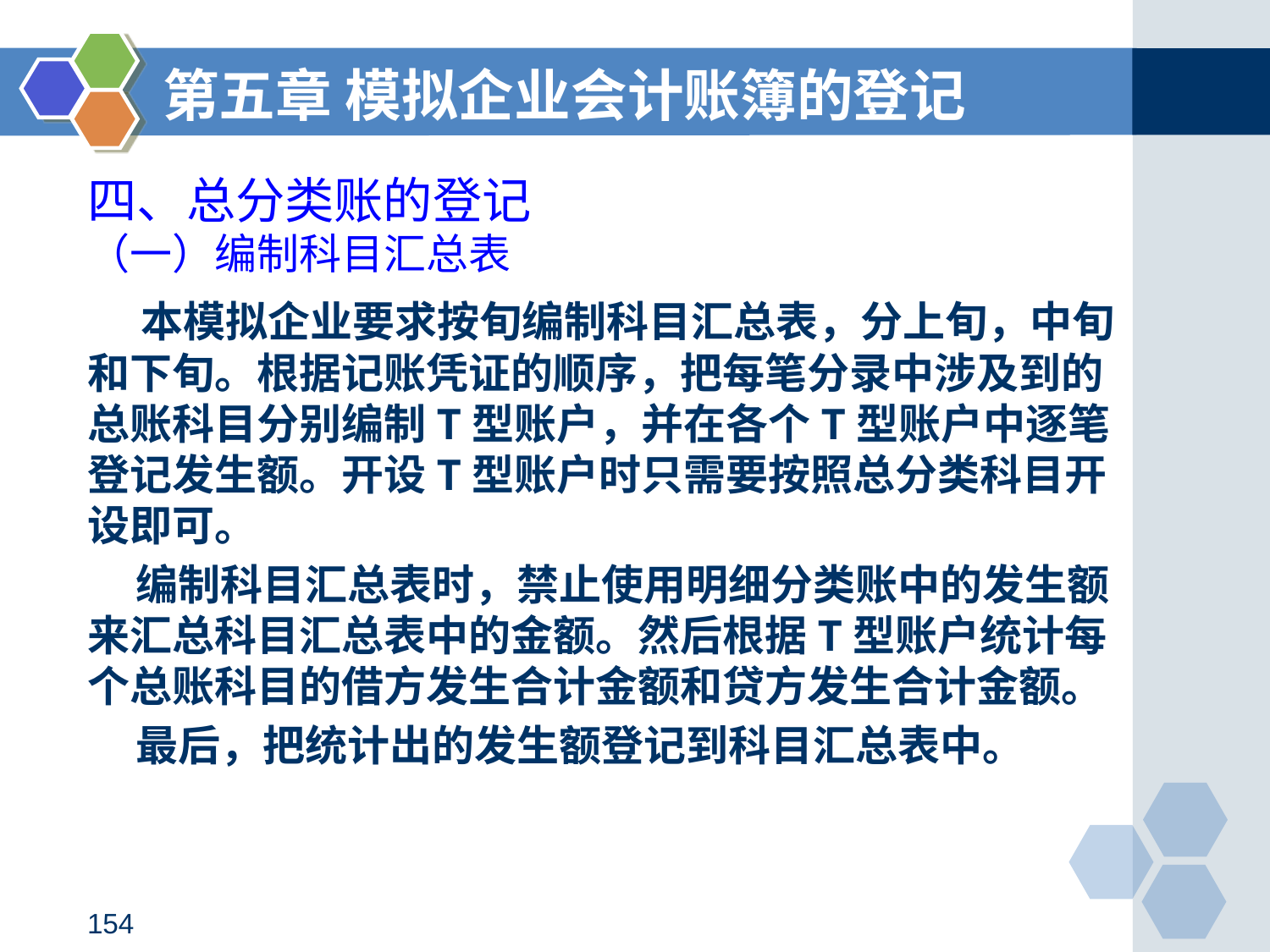

第五章 模拟企业会计账簿的登记
四、总分类账的登记
（一）编制科目汇总表
    本模拟企业要求按旬编制科目汇总表，分上旬，中旬和下旬。根据记账凭证的顺序，把每笔分录中涉及到的总账科目分别编制T型账户，并在各个T型账户中逐笔登记发生额。开设T型账户时只需要按照总分类科目开设即可。
    编制科目汇总表时，禁止使用明细分类账中的发生额来汇总科目汇总表中的金额。然后根据T型账户统计每个总账科目的借方发生合计金额和贷方发生合计金额。
    最后，把统计出的发生额登记到科目汇总表中。